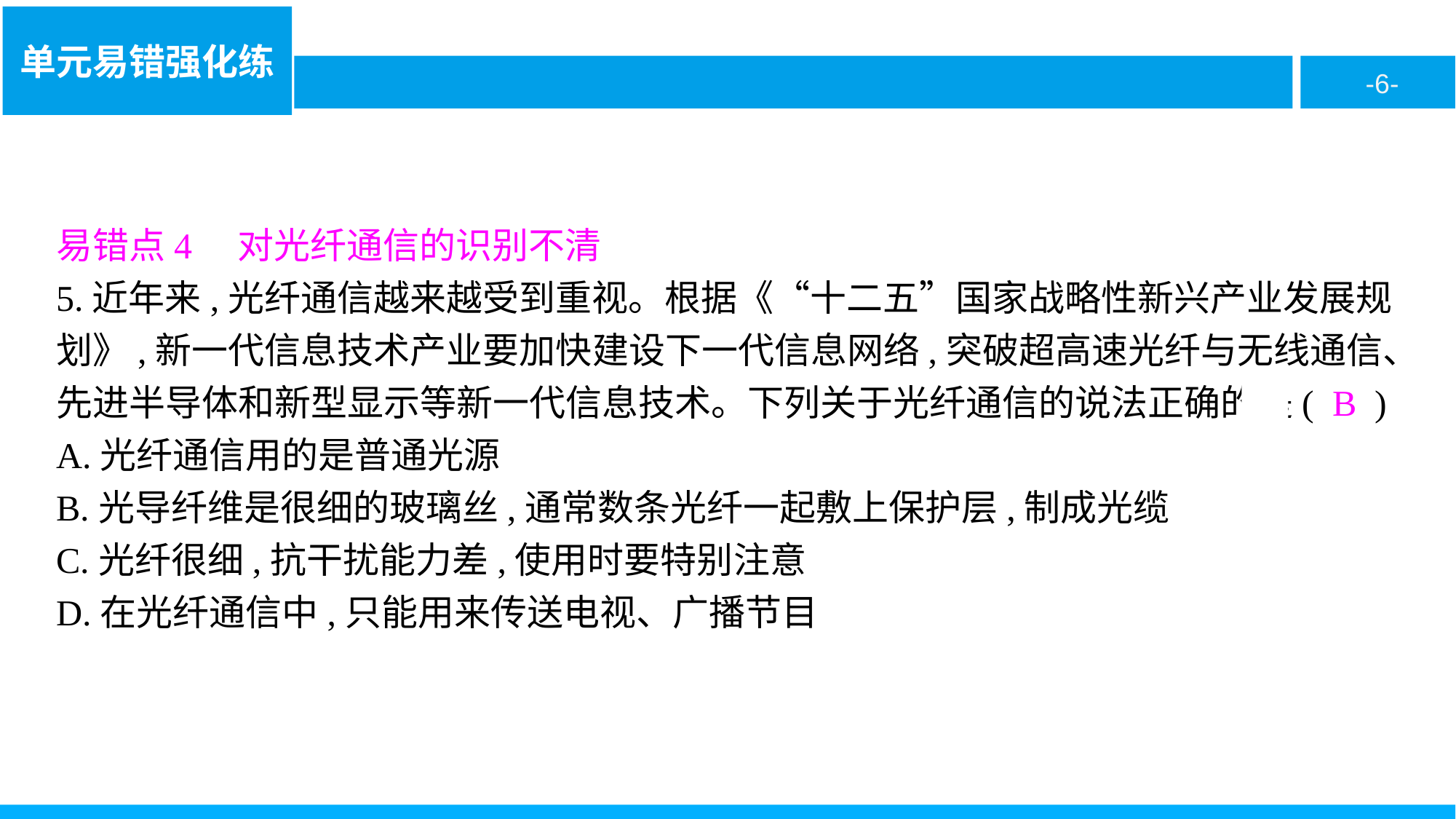

易错点4　对光纤通信的识别不清
5.近年来,光纤通信越来越受到重视。根据《“十二五”国家战略性新兴产业发展规划》,新一代信息技术产业要加快建设下一代信息网络,突破超高速光纤与无线通信、先进半导体和新型显示等新一代信息技术。下列关于光纤通信的说法正确的是(  B  )
A.光纤通信用的是普通光源
B.光导纤维是很细的玻璃丝,通常数条光纤一起敷上保护层,制成光缆
C.光纤很细,抗干扰能力差,使用时要特别注意
D.在光纤通信中,只能用来传送电视、广播节目